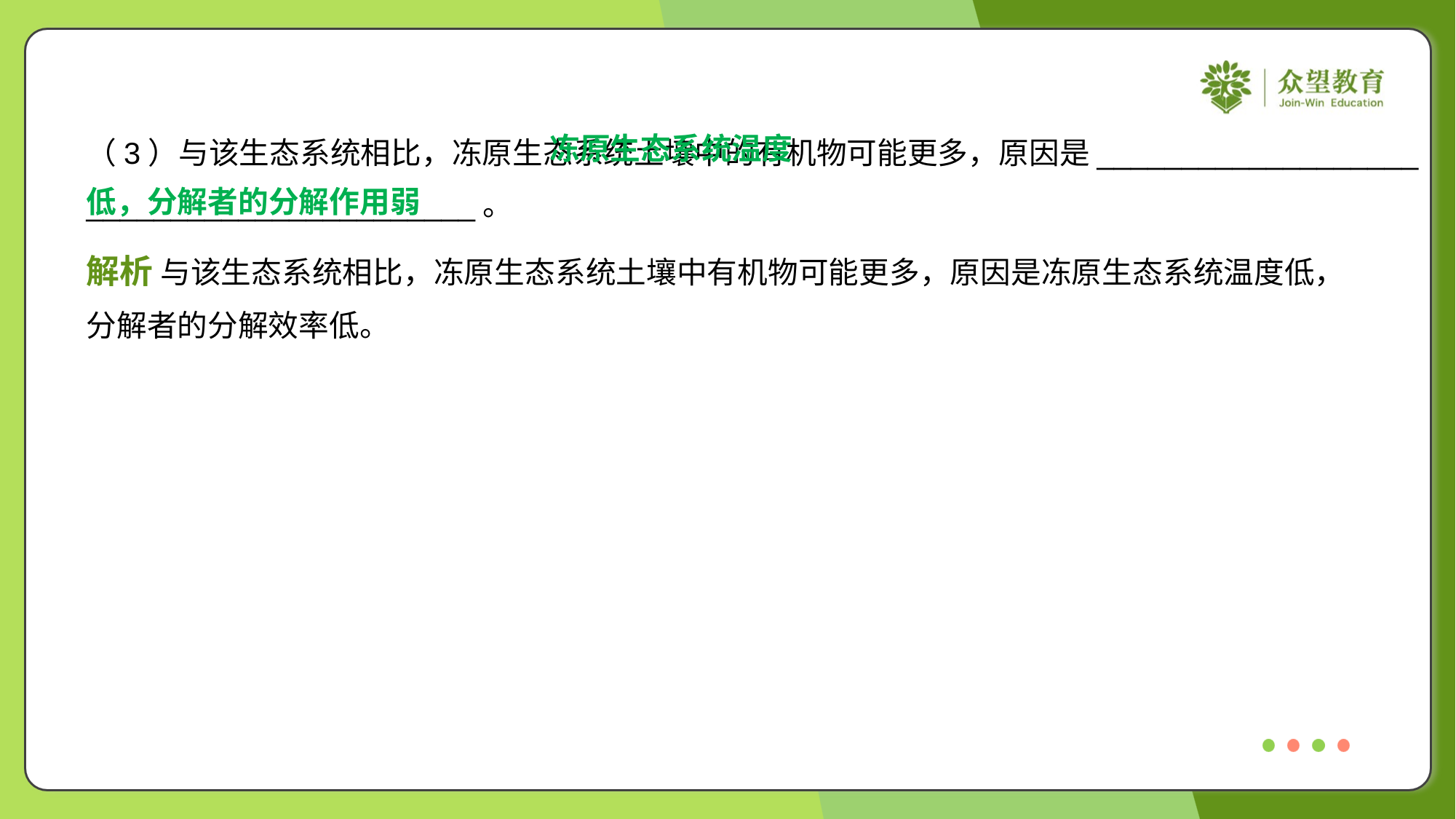

冻原生态系统温度
低，分解者的分解作用弱
（3）与该生态系统相比，冻原生态系统土壤中的有机物可能更多，原因是___________________
_______________________。
解析 与该生态系统相比，冻原生态系统土壤中有机物可能更多，原因是冻原生态系统温度低，
分解者的分解效率低。